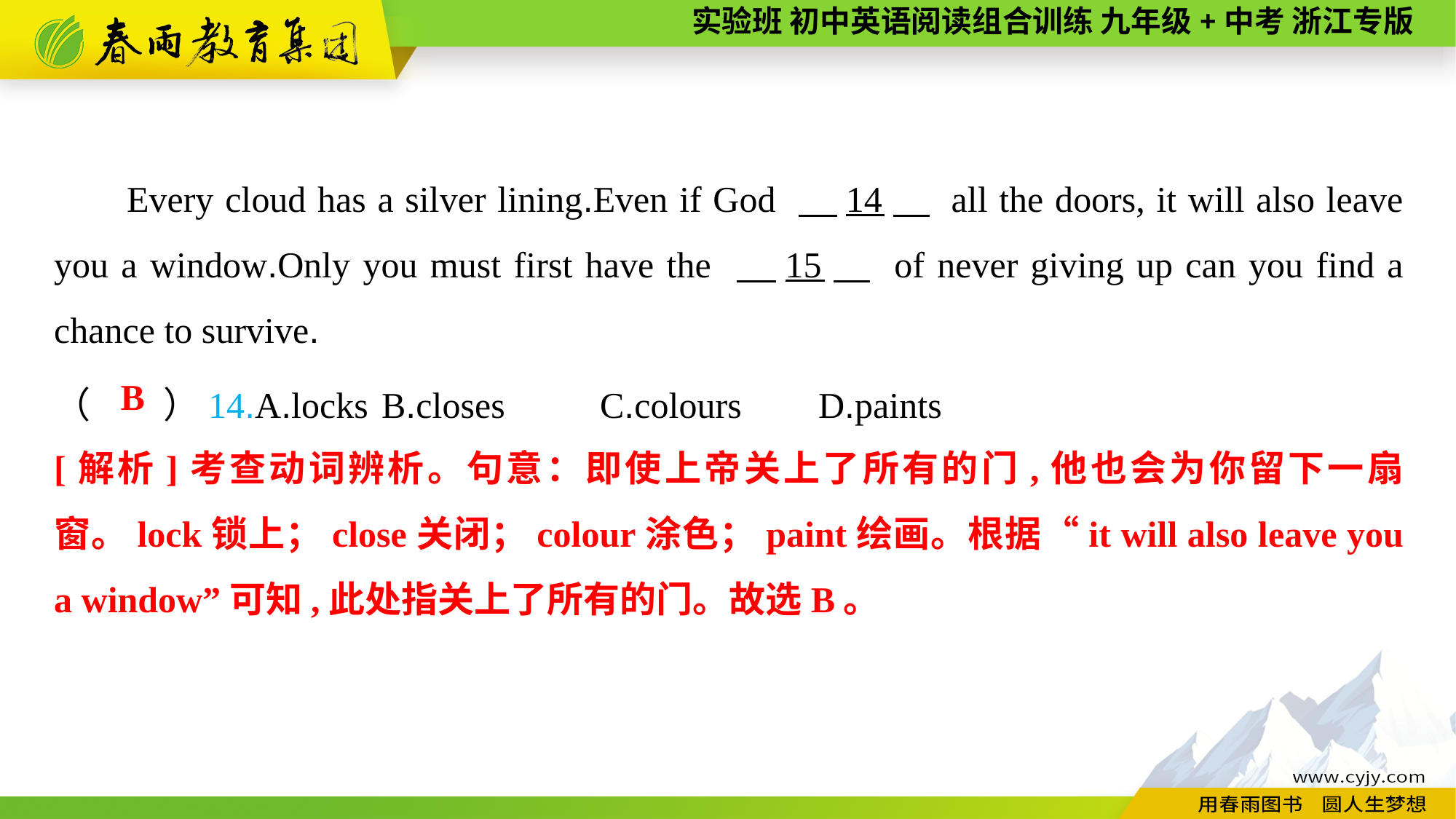

Every cloud has a silver lining.Even if God 　14　 all the doors, it will also leave you a window.Only you must first have the 　15　 of never giving up can you find a chance to survive.
（　　）14.A.locks	B.closes	C.colours	D.paints
B
[解析]考查动词辨析。句意：即使上帝关上了所有的门,他也会为你留下一扇窗。lock锁上；close关闭；colour涂色；paint绘画。根据“it will also leave you a window”可知,此处指关上了所有的门。故选B。